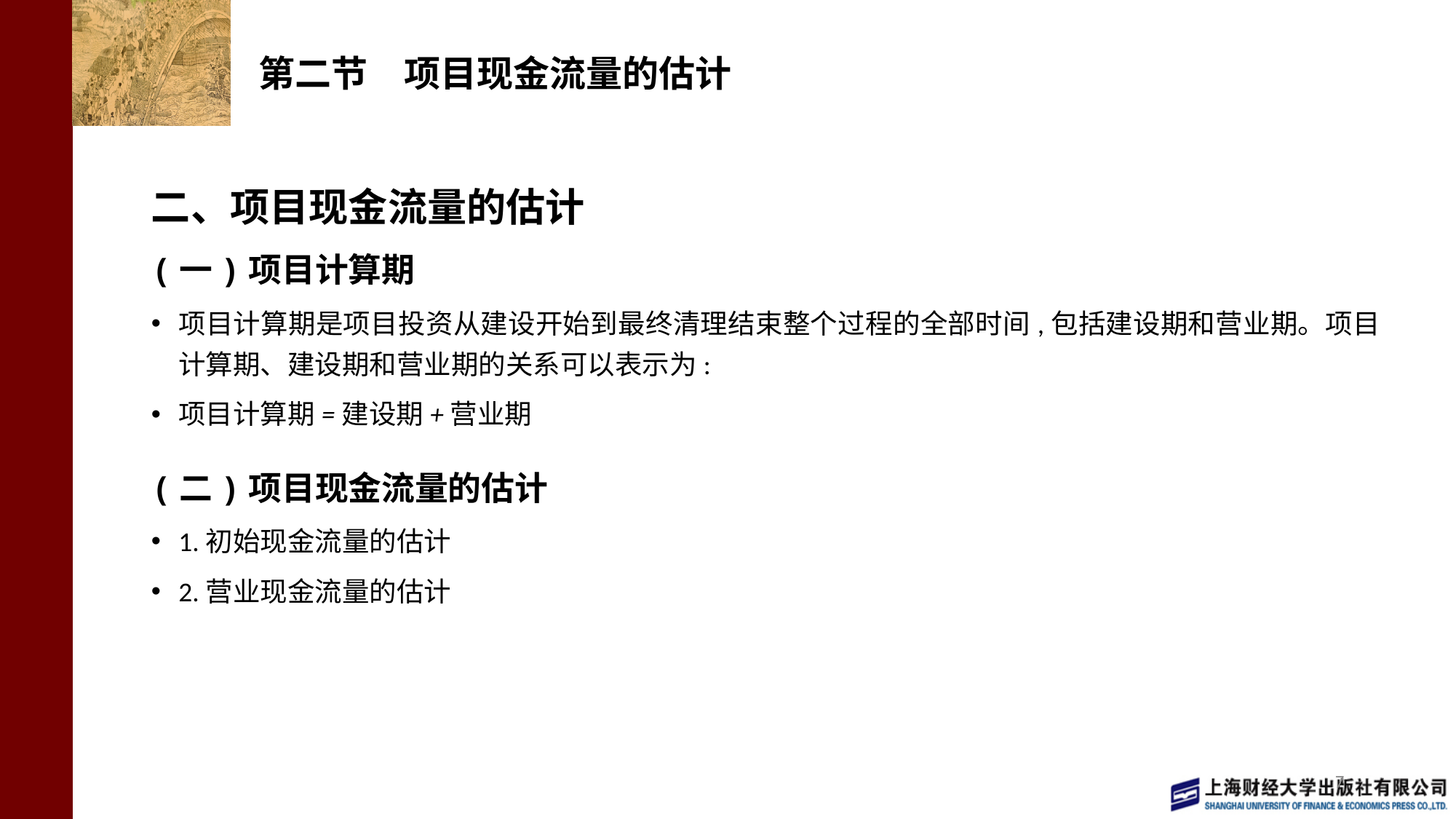

# 第二节　项目现金流量的估计
二、项目现金流量的估计
(一)项目计算期
项目计算期是项目投资从建设开始到最终清理结束整个过程的全部时间,包括建设期和营业期。项目计算期、建设期和营业期的关系可以表示为:
项目计算期=建设期+营业期
(二)项目现金流量的估计
1.初始现金流量的估计
2.营业现金流量的估计

7